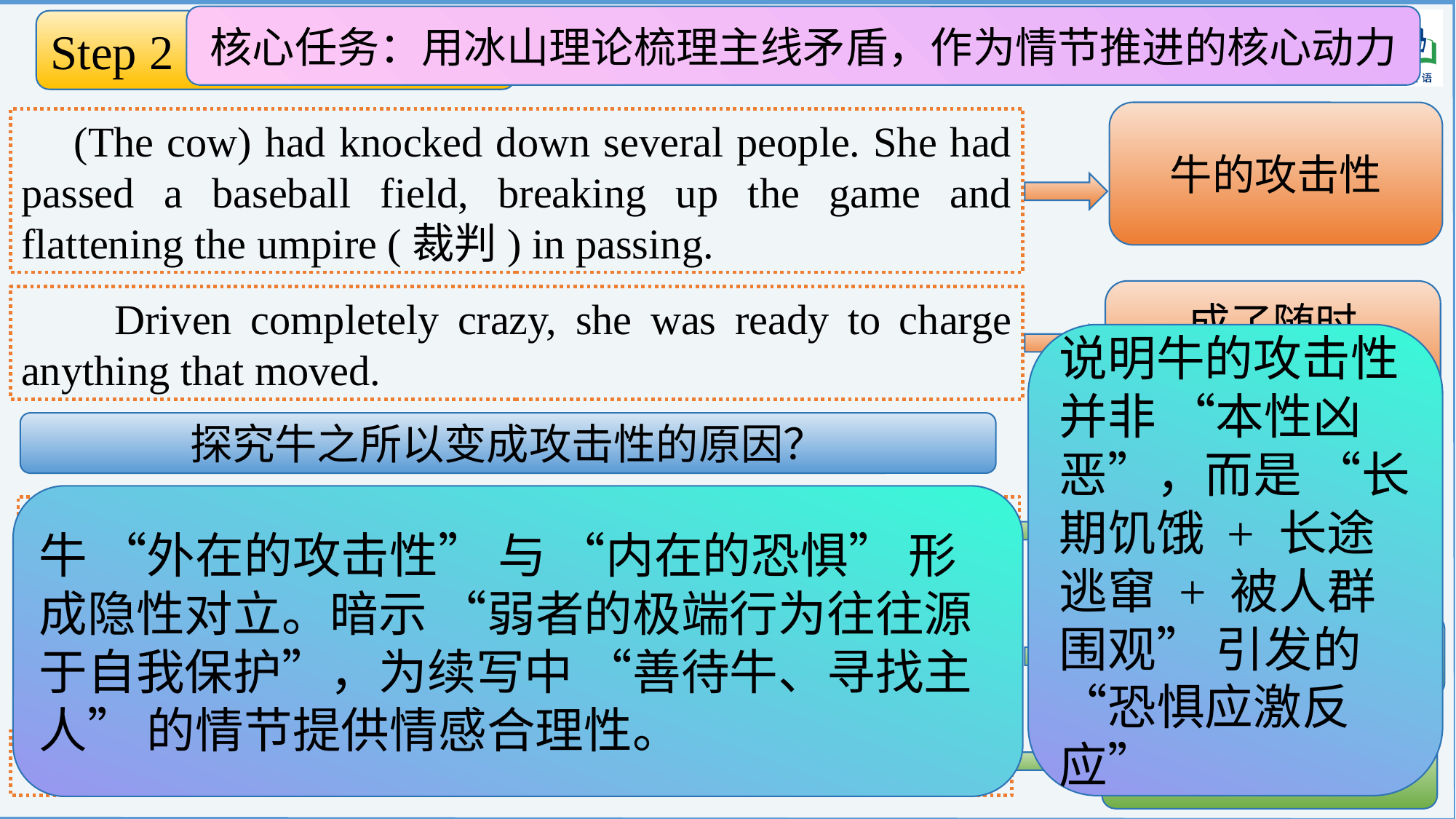

核心任务：用冰山理论梳理主线矛盾，作为情节推进的核心动力
Step 2 推导隐性逻辑
探寻水下冰山
牛的攻击性
    (The cow) had knocked down several people. She had passed a baseball field, breaking up the game and flattening the umpire (裁判) in passing.

成了随时
发动攻击的疯牛
     Driven completely crazy, she was ready to charge anything that moved.
说明牛的攻击性并非 “本性凶恶”，而是 “长期饥饿 + 长途逃窜 + 被人群围观” 引发的 “恐惧应激反应”

探究牛之所以变成攻击性的原因？
饥饿所致
牛 “外在的攻击性” 与 “内在的恐惧” 形成隐性对立。暗示 “弱者的极端行为往往源于自我保护”，为续写中 “善待牛、寻找主人” 的情节提供情感合理性。
a bony, wild-eyed cow

this particular cow had come from at least seven miles away …
长途逃窜

The crowd surrounded her—at a respectful distance.
被人群围观